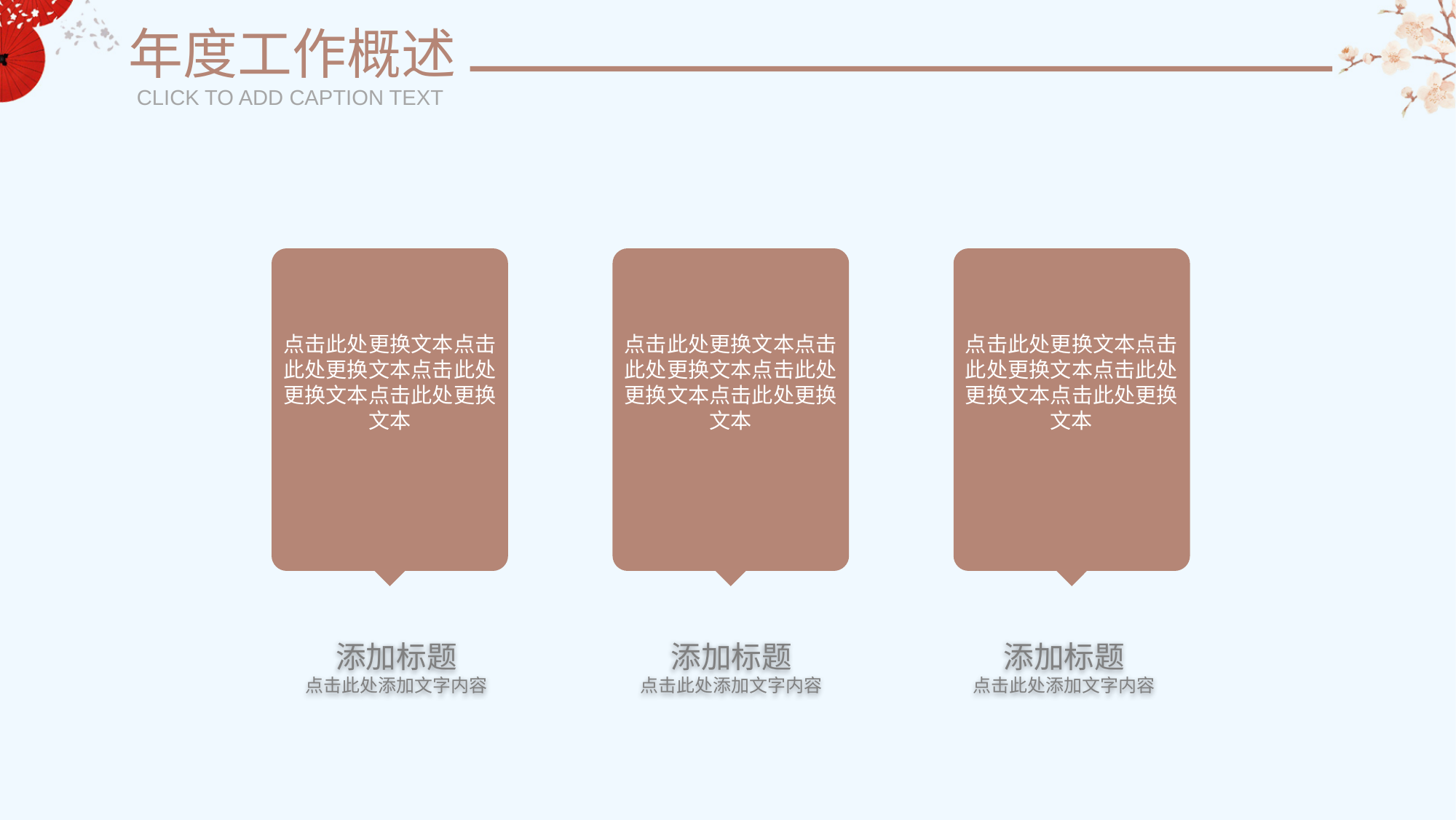

年度工作概述

CLICK TO ADD CAPTION TEXT

点击此处更换文本点击此处更换文本点击此处更换文本点击此处更换文本

点击此处更换文本点击此处更换文本点击此处更换文本点击此处更换文本

点击此处更换文本点击此处更换文本点击此处更换文本点击此处更换文本

添加标题
点击此处添加文字内容
添加标题
点击此处添加文字内容
添加标题
点击此处添加文字内容